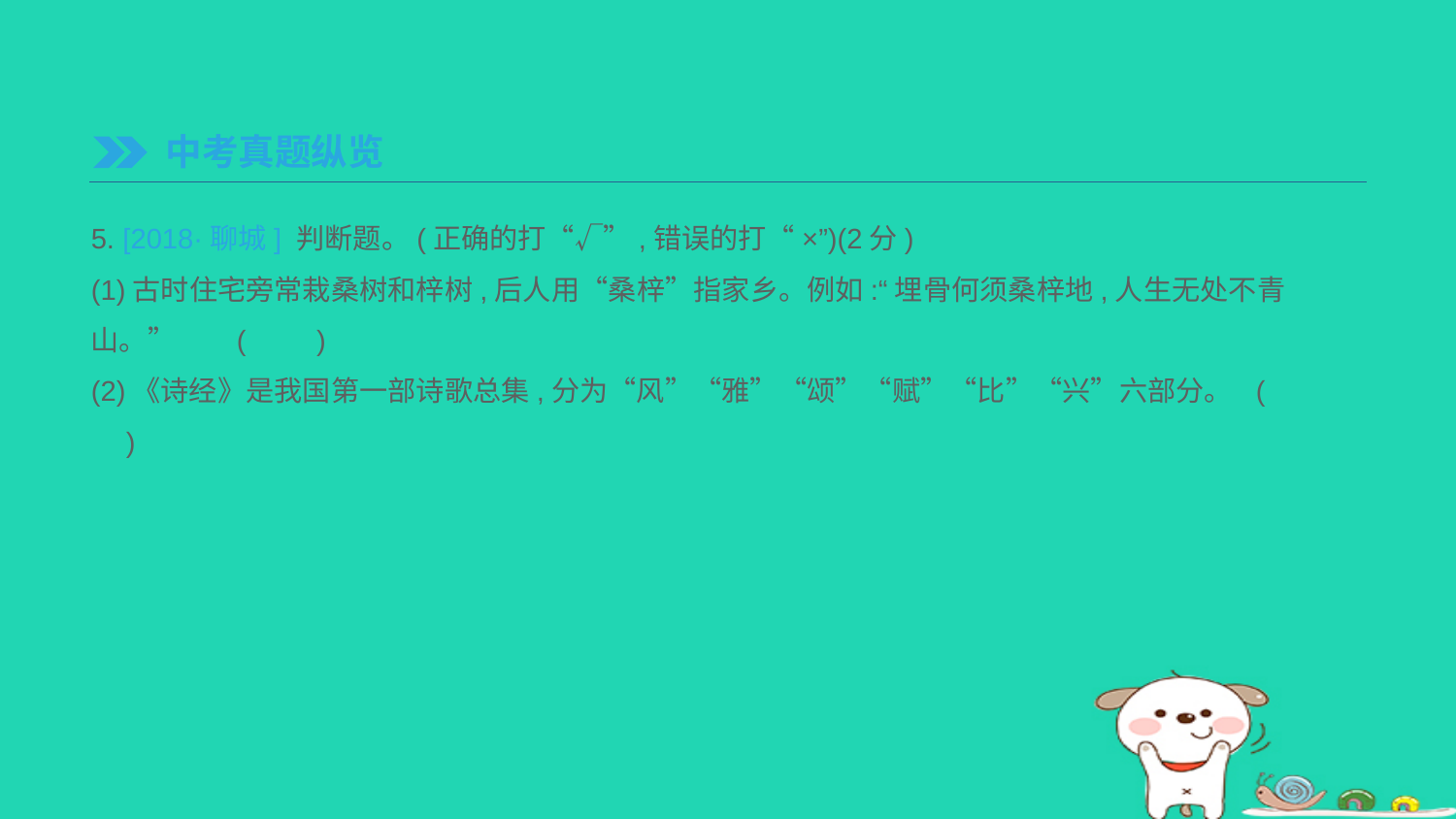

中考真题纵览

5. [2018·聊城] 判断题。(正确的打“√”,错误的打“×”)(2分)
(1)古时住宅旁常栽桑树和梓树,后人用“桑梓”指家乡。例如:“埋骨何须桑梓地,人生无处不青山。”	(　　)
(2)《诗经》是我国第一部诗歌总集,分为“风”“雅”“颂”“赋”“比”“兴”六部分。	(　　)